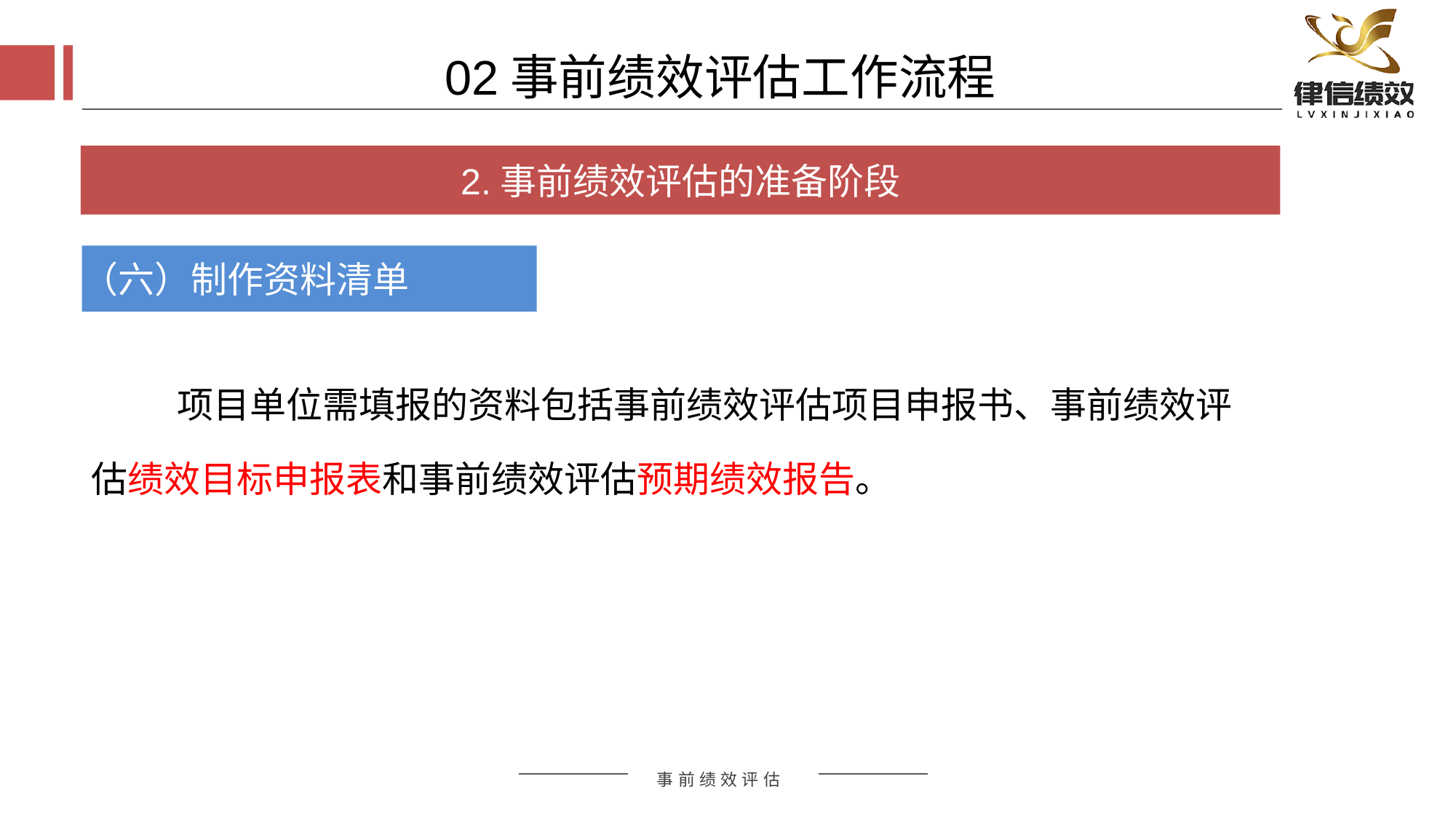

02事前绩效评估工作流程
2.事前绩效评估的准备阶段
（六）制作资料清单
项目单位需填报的资料包括事前绩效评估项目申报书、事前绩效评估绩效目标申报表和事前绩效评估预期绩效报告。

评估方式
评估方式